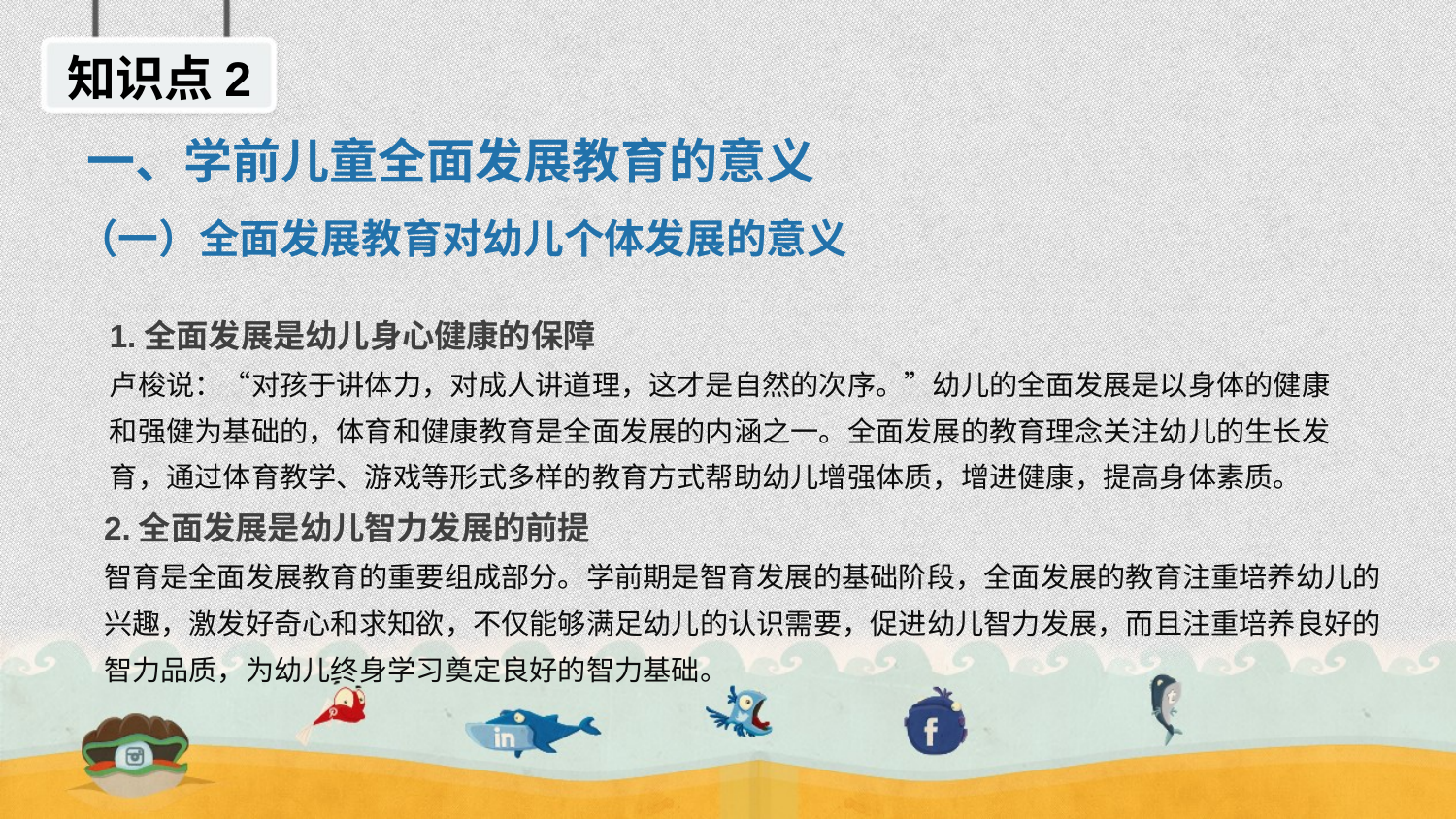

知识点2
一、学前儿童全面发展教育的意义
（一）全面发展教育对幼儿个体发展的意义
1.全面发展是幼儿身心健康的保障
卢梭说：“对孩于讲体力，对成人讲道理，这才是自然的次序。”幼儿的全面发展是以身体的健康和强健为基础的，体育和健康教育是全面发展的内涵之一。全面发展的教育理念关注幼儿的生长发育，通过体育教学、游戏等形式多样的教育方式帮助幼儿增强体质，增进健康，提高身体素质。

2.全面发展是幼儿智力发展的前提
智育是全面发展教育的重要组成部分。学前期是智育发展的基础阶段，全面发展的教育注重培养幼儿的兴趣，激发好奇心和求知欲，不仅能够满足幼儿的认识需要，促进幼儿智力发展，而且注重培养良好的智力品质，为幼儿终身学习奠定良好的智力基础。